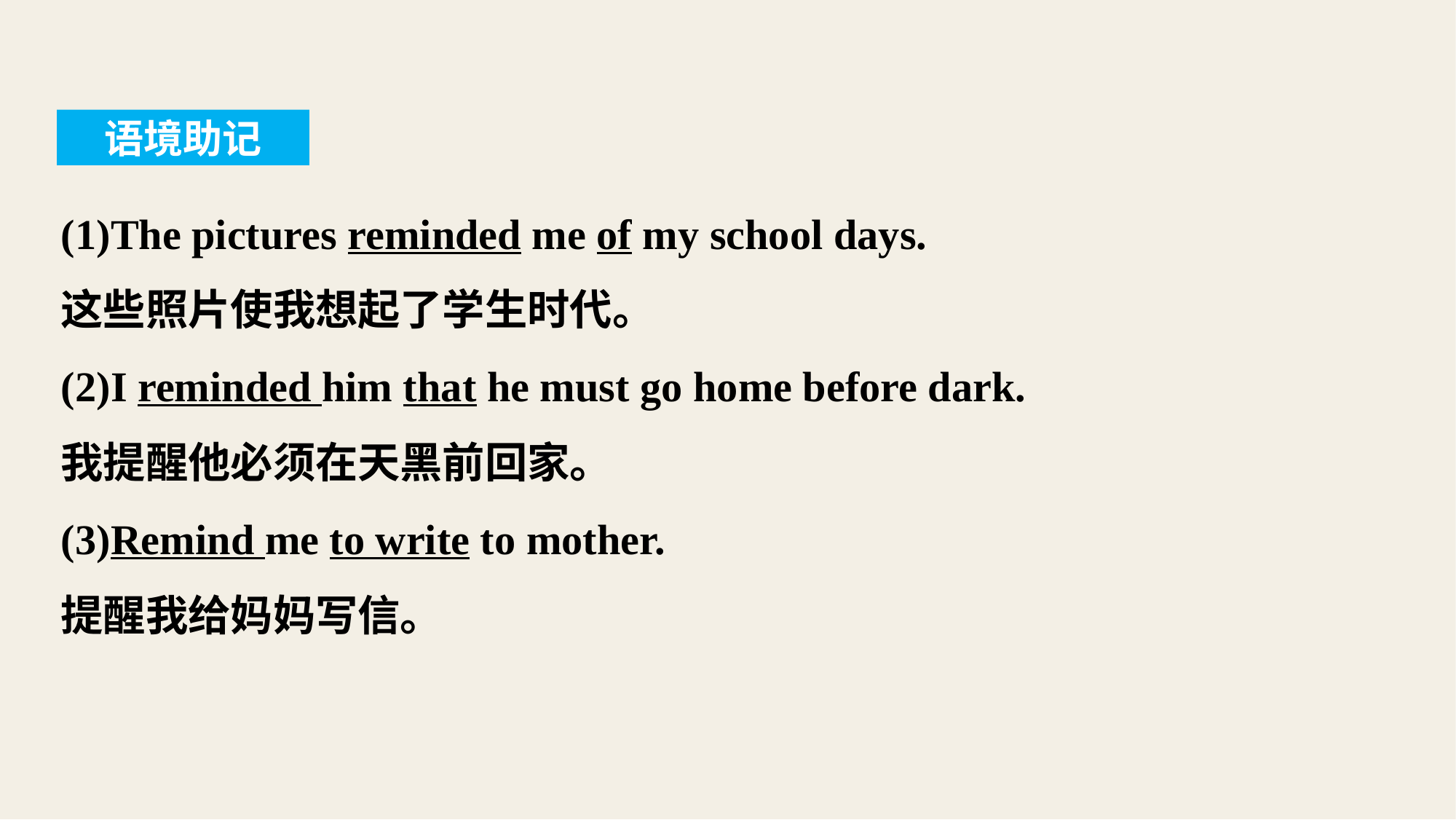

语境助记
(1)The pictures reminded me of my school days.
这些照片使我想起了学生时代。
(2)I reminded him that he must go home before dark.
我提醒他必须在天黑前回家。
(3)Remind me to write to mother.
提醒我给妈妈写信。